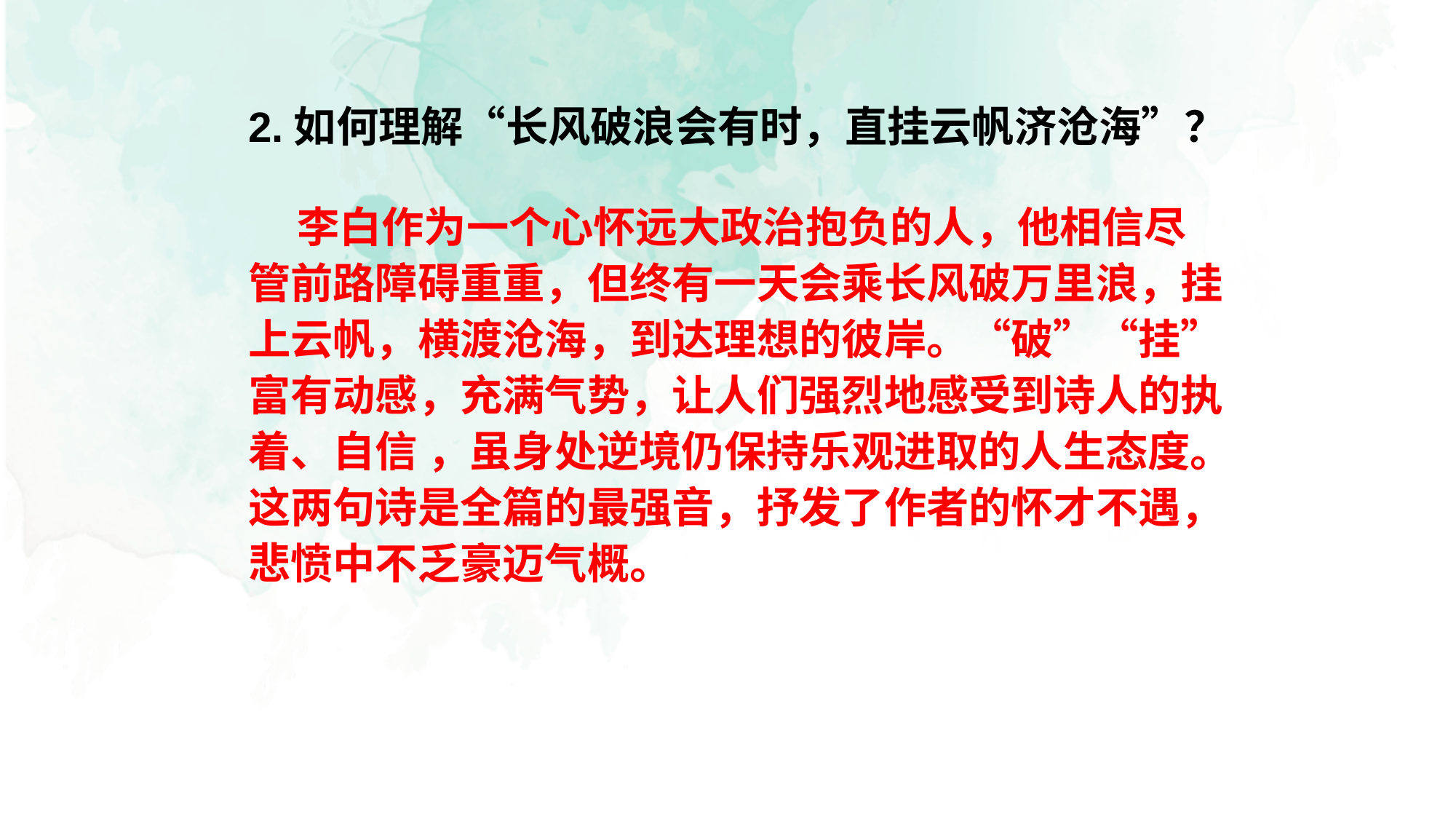

2.如何理解“长风破浪会有时，直挂云帆济沧海”？
    李白作为一个心怀远大政治抱负的人，他相信尽管前路障碍重重，但终有一天会乘长风破万里浪，挂上云帆，横渡沧海，到达理想的彼岸。“破”“挂”富有动感，充满气势，让人们强烈地感受到诗人的执着、自信 ，虽身处逆境仍保持乐观进取的人生态度。这两句诗是全篇的最强音，抒发了作者的怀才不遇，悲愤中不乏豪迈气概。